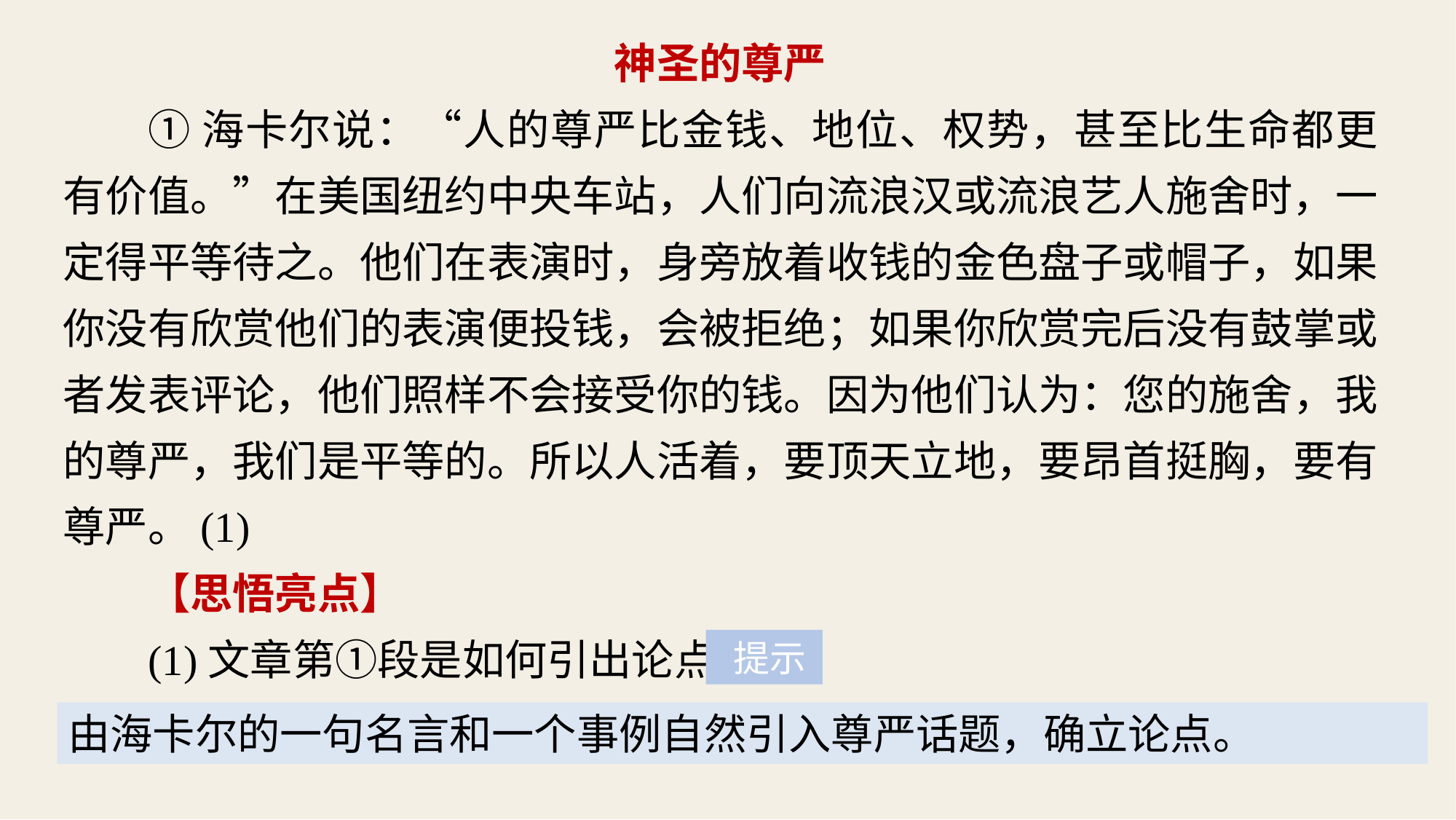

神圣的尊严
①海卡尔说：“人的尊严比金钱、地位、权势，甚至比生命都更有价值。”在美国纽约中央车站，人们向流浪汉或流浪艺人施舍时，一定得平等待之。他们在表演时，身旁放着收钱的金色盘子或帽子，如果你没有欣赏他们的表演便投钱，会被拒绝；如果你欣赏完后没有鼓掌或者发表评论，他们照样不会接受你的钱。因为他们认为：您的施舍，我的尊严，我们是平等的。所以人活着，要顶天立地，要昂首挺胸，要有尊严。(1)
【思悟亮点】
(1)文章第①段是如何引出论点的？
 提示
由海卡尔的一句名言和一个事例自然引入尊严话题，确立论点。